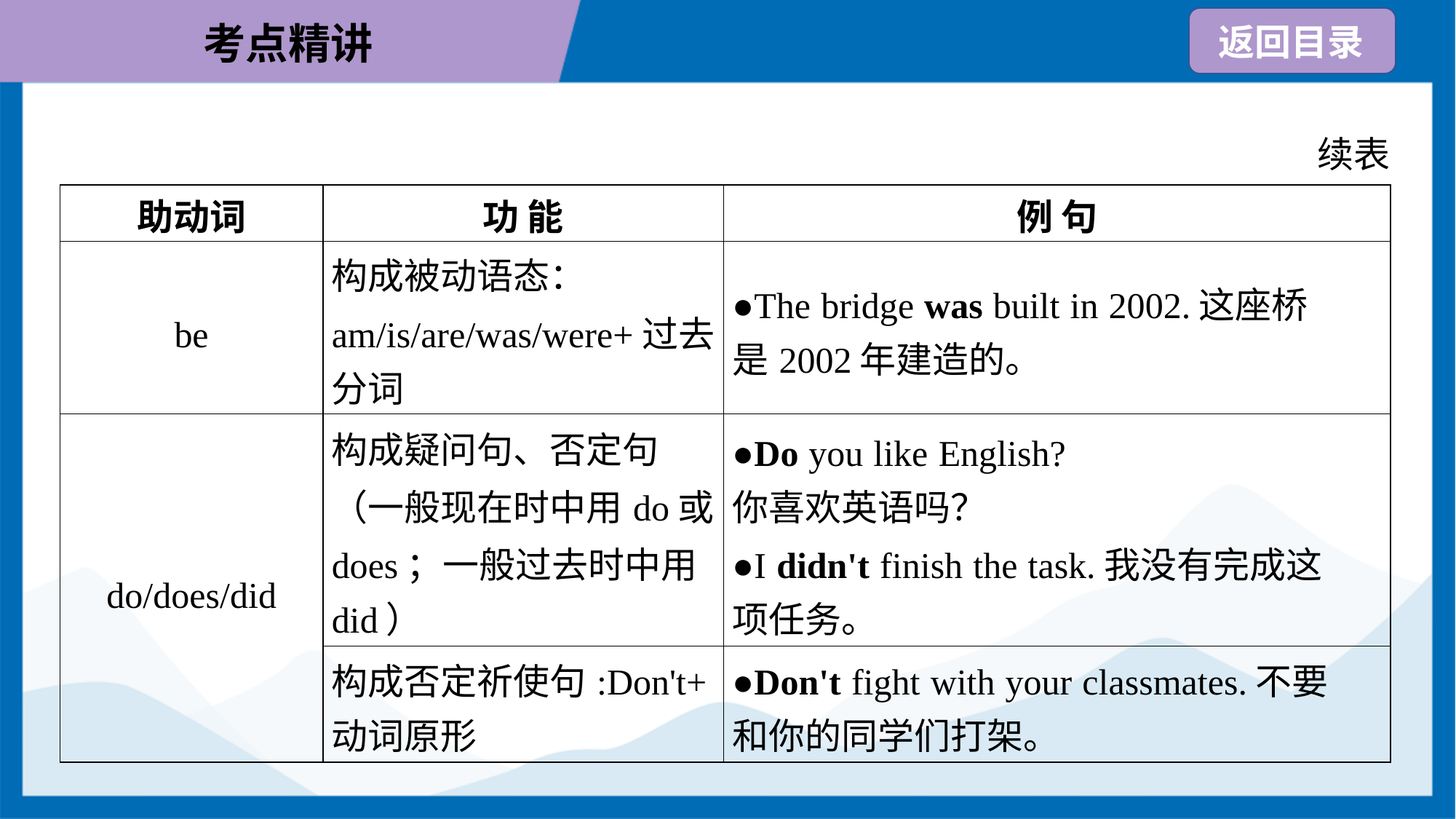

续表
| 助动词 | 功 能 | 例 句 |
| --- | --- | --- |
| be | 构成被动语态： am/is/are/was/were+过去 分词 | ●The bridge was built in 2002.这座桥 是2002年建造的。 |
| do/does/did | 构成疑问句、否定句 （一般现在时中用do或 does；一般过去时中用 did） | ●Do you like English? 你喜欢英语吗？ ●I didn't finish the task.我没有完成这 项任务。 |
|  | 构成否定祈使句:Don't+ 动词原形 | ●Don't fight with your classmates.不要 和你的同学们打架。 |